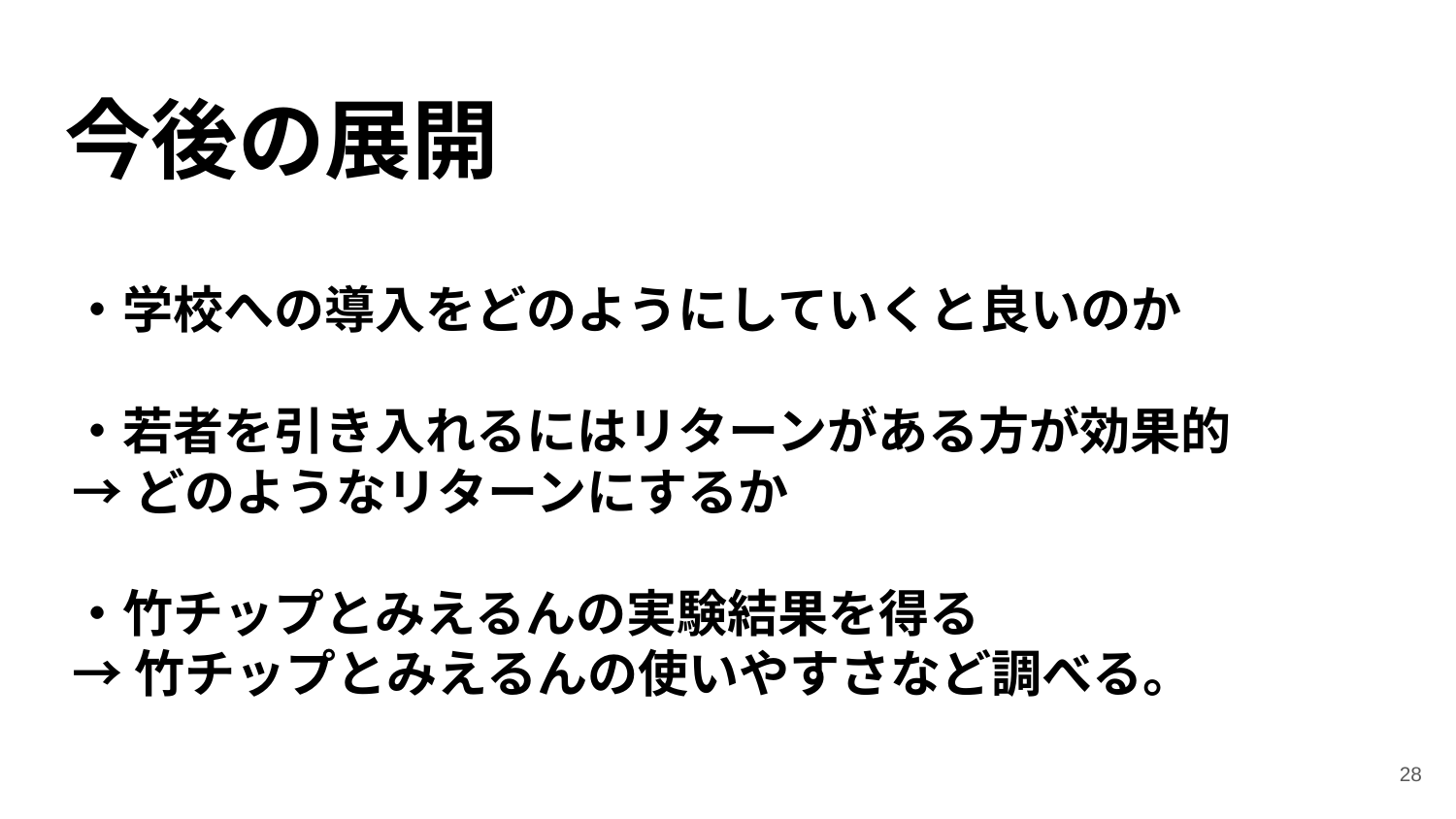

# 今後の展開
・学校への導入をどのようにしていくと良いのか

・若者を引き入れるにはリターンがある方が効果的
→どのようなリターンにするか

・竹チップとみえるんの実験結果を得る
→竹チップとみえるんの使いやすさなど調べる。
28